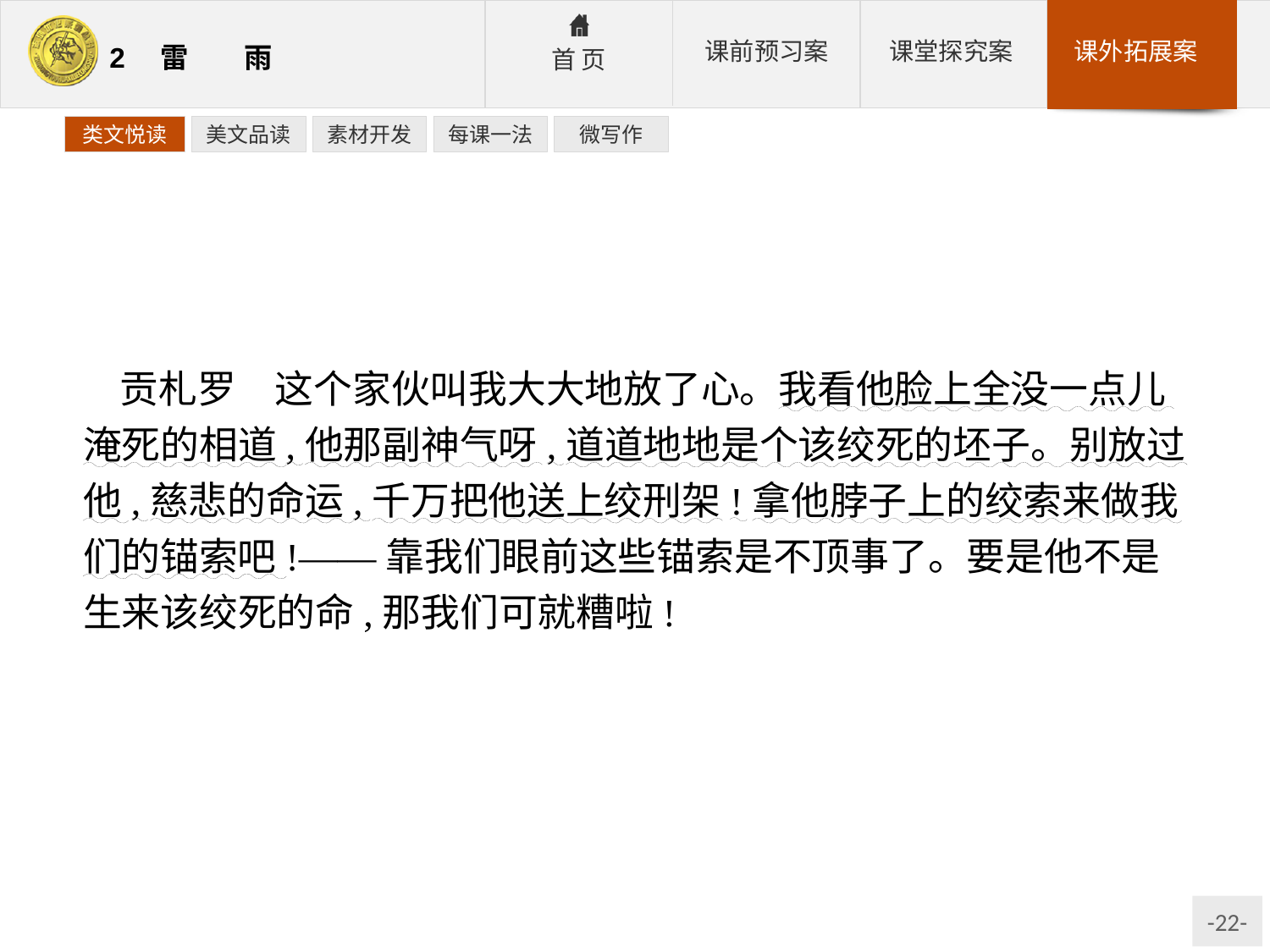

类文悦读
美文品读
素材开发
每课一法
微写作
贡札罗　这个家伙叫我大大地放了心。我看他脸上全没一点儿淹死的相道,他那副神气呀,道道地地是个该绞死的坯子。别放过他,慈悲的命运,千万把他送上绞刑架!拿他脖子上的绞索来做我们的锚索吧!——靠我们眼前这些锚索是不顶事了。要是他不是生来该绞死的命,那我们可就糟啦!